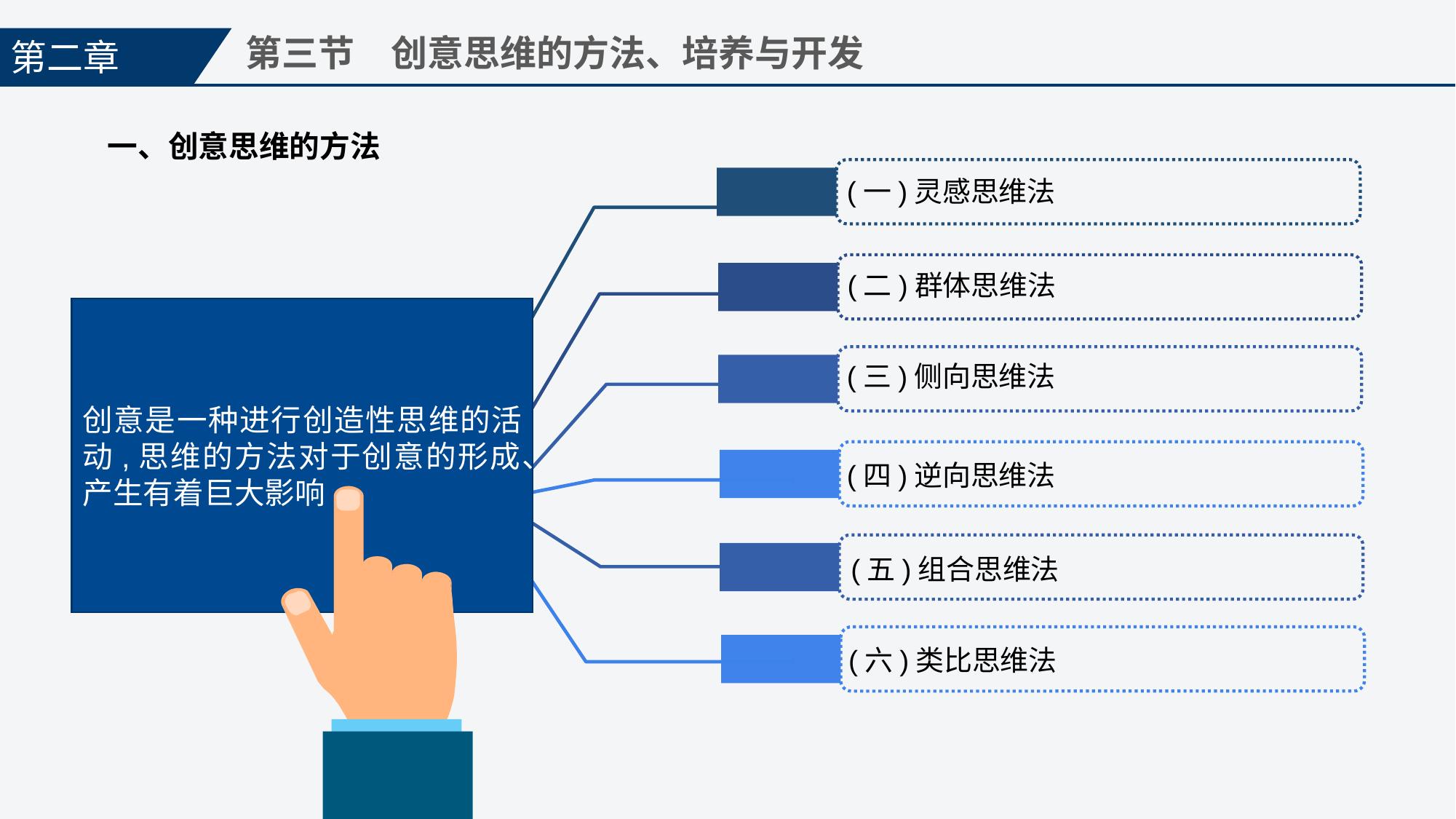

第二章
第三节　创意思维的方法、培养与开发
一、创意思维的方法

(一)灵感思维法

(二)群体思维法

创意是一种进行创造性思维的活动,思维的方法对于创意的形成、产生有着巨大影响

(三)侧向思维法

(四)逆向思维法

(五)组合思维法

(六)类比思维法